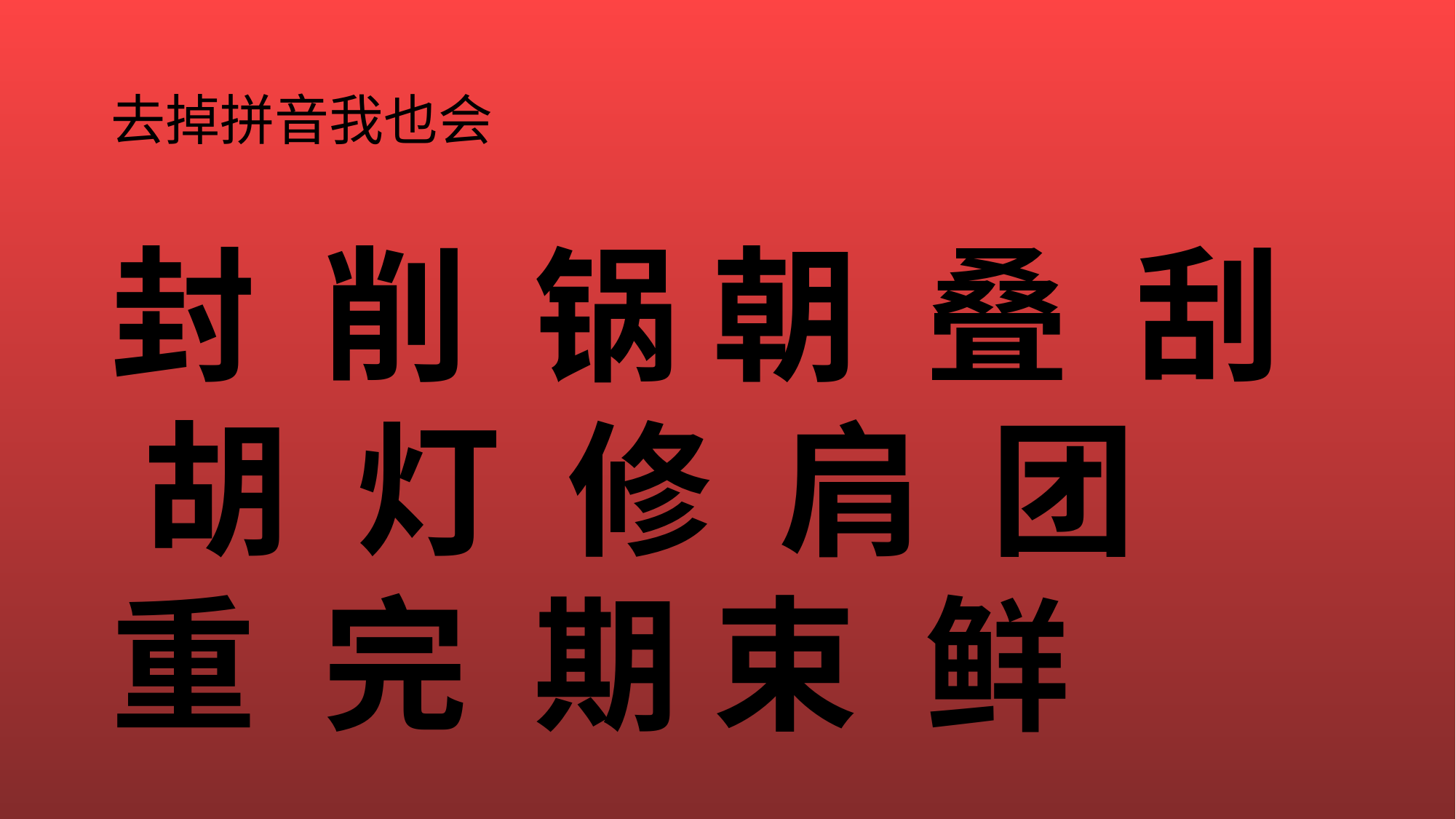

# 去掉拼音我也会
封  削  锅 朝  叠  刮   胡  灯  修  肩  团  重  完  期 束  鲜